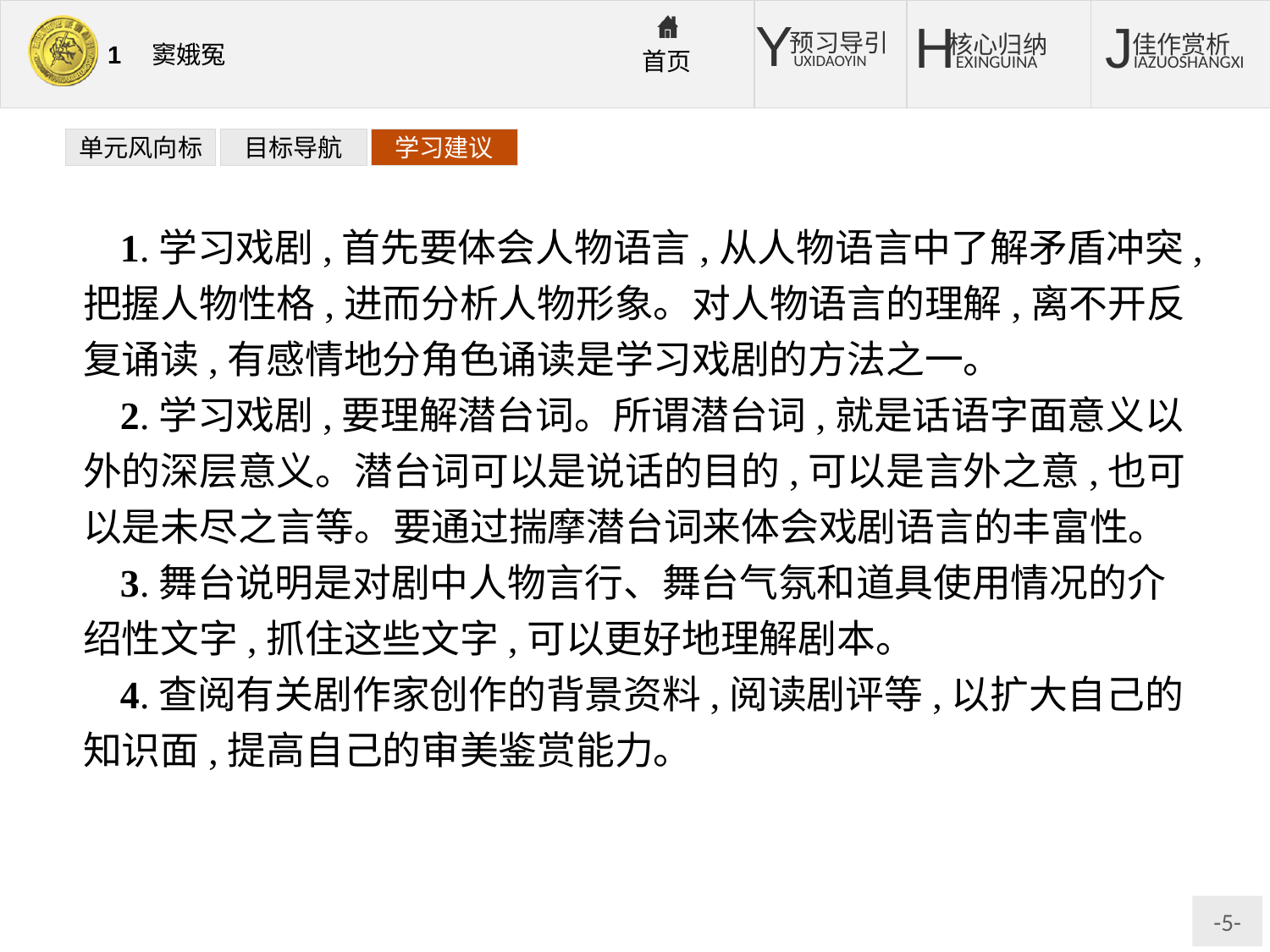

单元风向标
目标导航
学习建议
1.学习戏剧,首先要体会人物语言,从人物语言中了解矛盾冲突,把握人物性格,进而分析人物形象。对人物语言的理解,离不开反复诵读,有感情地分角色诵读是学习戏剧的方法之一。
2.学习戏剧,要理解潜台词。所谓潜台词,就是话语字面意义以外的深层意义。潜台词可以是说话的目的,可以是言外之意,也可以是未尽之言等。要通过揣摩潜台词来体会戏剧语言的丰富性。
3.舞台说明是对剧中人物言行、舞台气氛和道具使用情况的介绍性文字,抓住这些文字,可以更好地理解剧本。
4.查阅有关剧作家创作的背景资料,阅读剧评等,以扩大自己的知识面,提高自己的审美鉴赏能力。